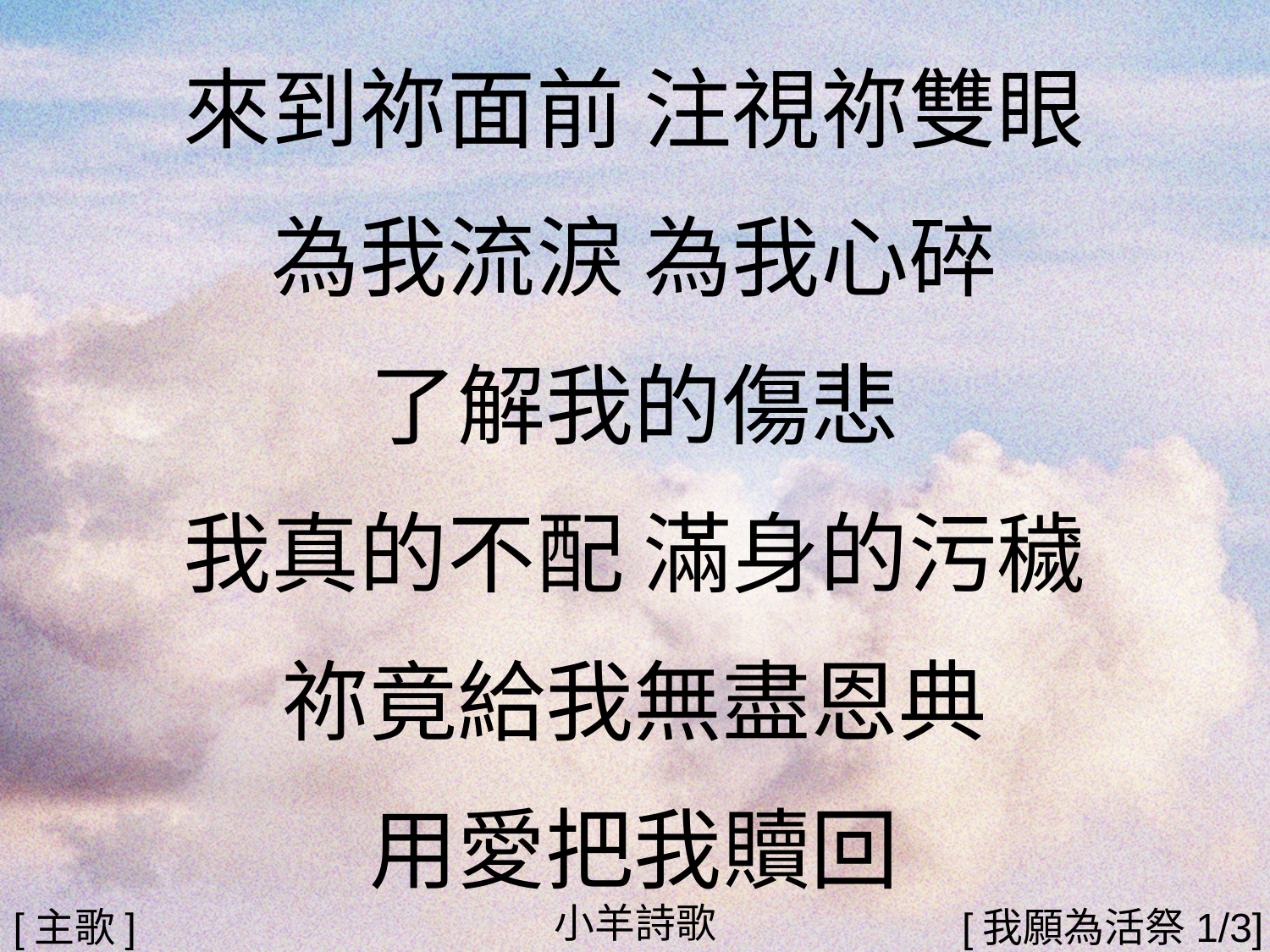

來到祢面前 注視祢雙眼

為我流淚 為我心碎

了解我的傷悲

我真的不配 滿身的污穢

祢竟給我無盡恩典

用愛把我贖回

#

小羊詩歌
[主歌]
[我願為活祭1/3]